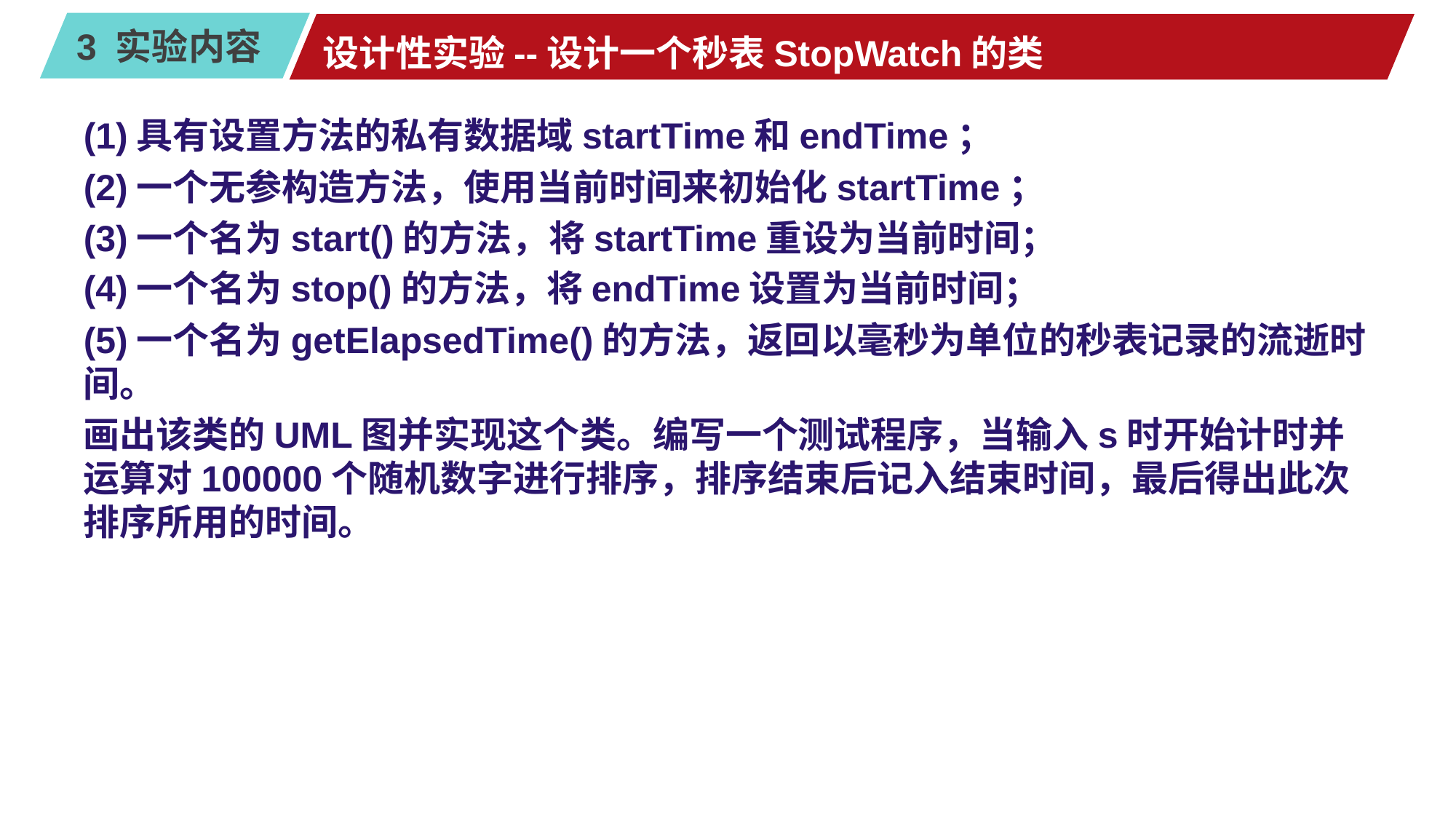

# 设计性实验--设计一个秒表StopWatch的类
(1)具有设置方法的私有数据域startTime和endTime；
(2)一个无参构造方法，使用当前时间来初始化startTime；
(3)一个名为start()的方法，将startTime重设为当前时间；
(4)一个名为stop()的方法，将endTime设置为当前时间；
(5)一个名为getElapsedTime()的方法，返回以毫秒为单位的秒表记录的流逝时间。
画出该类的UML图并实现这个类。编写一个测试程序，当输入s时开始计时并运算对100000个随机数字进行排序，排序结束后记入结束时间，最后得出此次排序所用的时间。